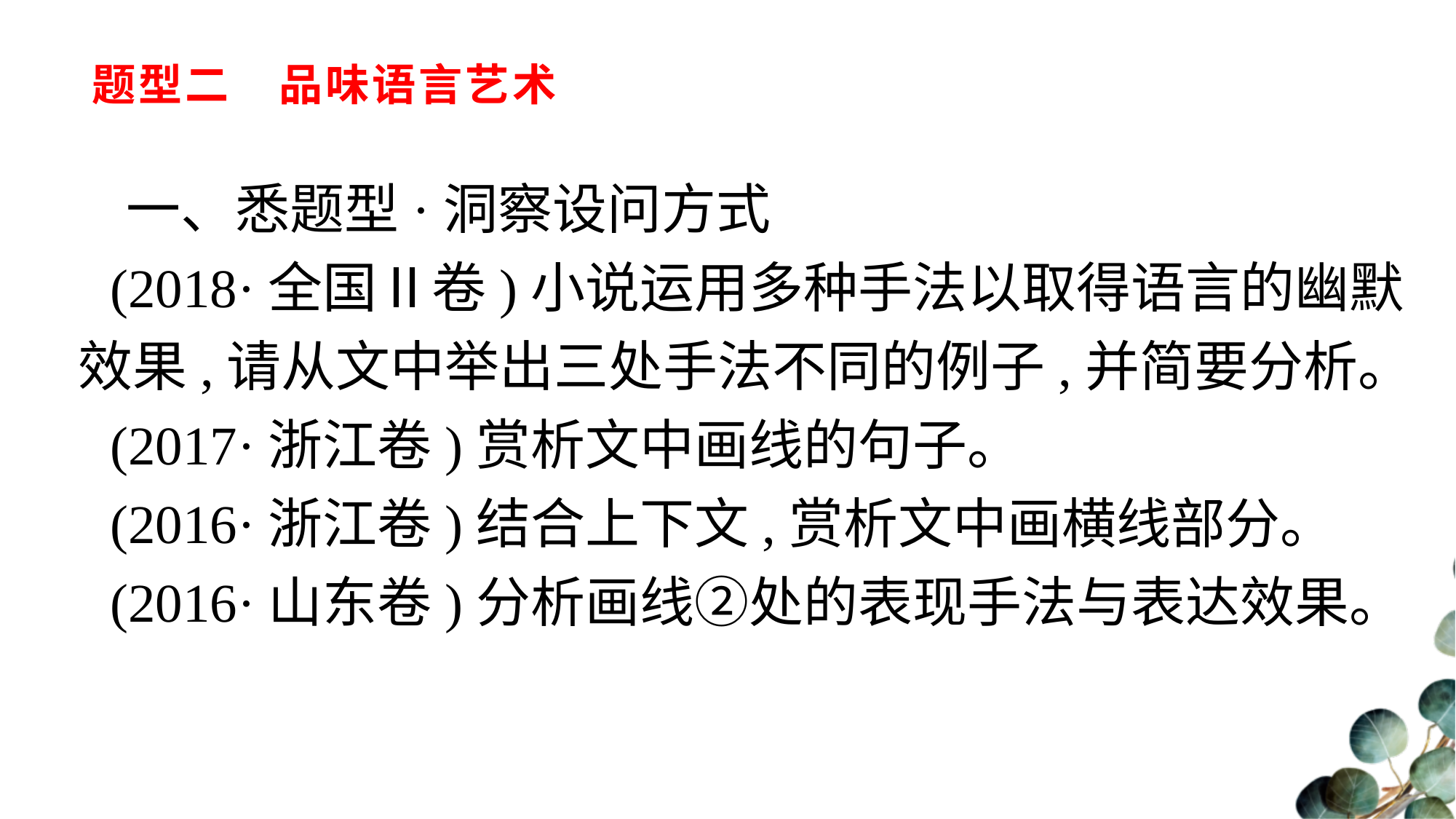

# 题型二　品味语言艺术
一、悉题型·洞察设问方式
(2018·全国Ⅱ卷)小说运用多种手法以取得语言的幽默效果,请从文中举出三处手法不同的例子,并简要分析。
(2017·浙江卷)赏析文中画线的句子。
(2016·浙江卷)结合上下文,赏析文中画横线部分。
(2016·山东卷)分析画线②处的表现手法与表达效果。